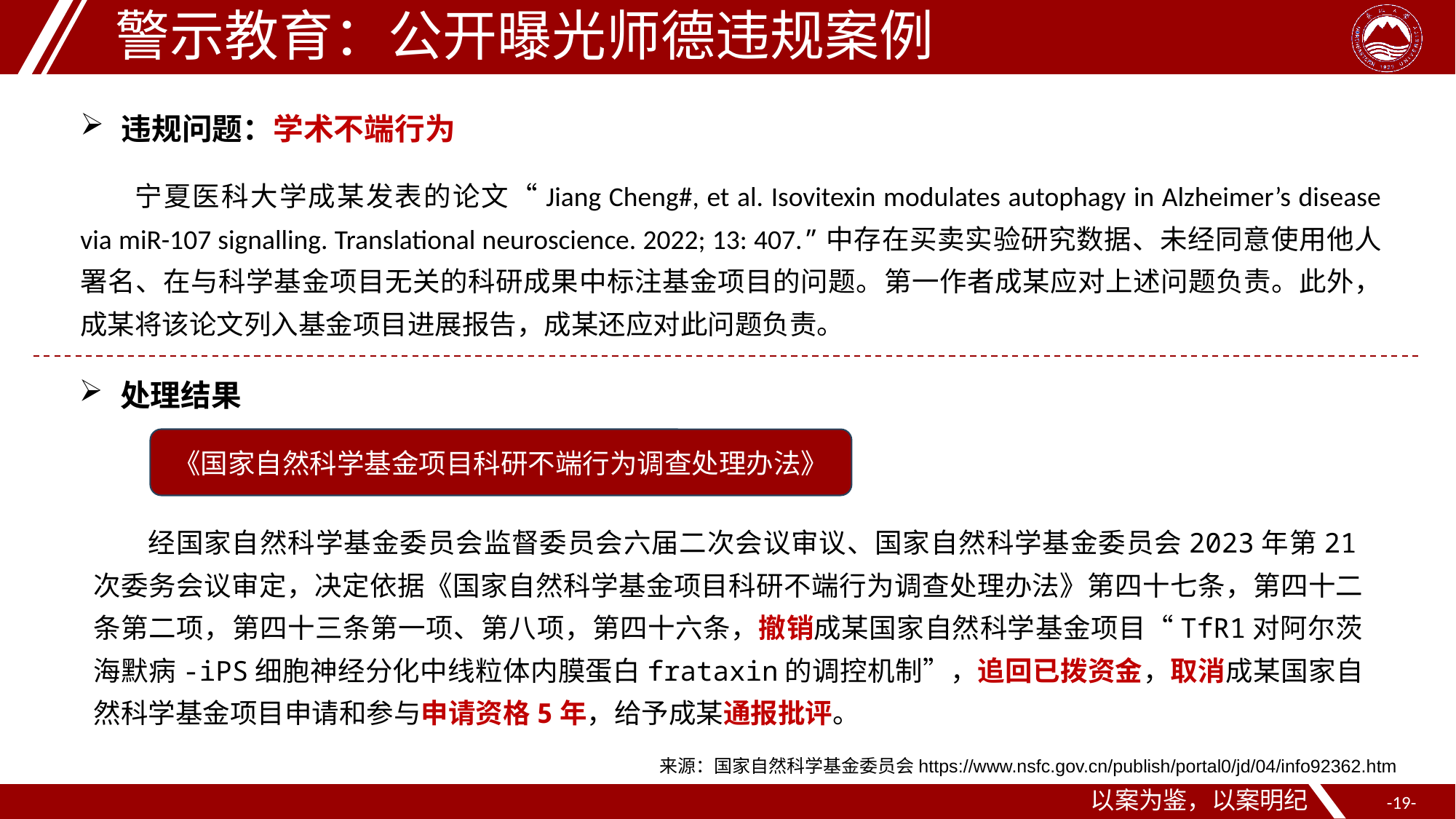

警示教育：公开曝光师德违规案例
违规问题：学术不端行为
宁夏医科大学成某发表的论文“Jiang Cheng#, et al. Isovitexin modulates autophagy in Alzheimer’s disease via miR-107 signalling. Translational neuroscience. 2022; 13: 407.”中存在买卖实验研究数据、未经同意使用他人署名、在与科学基金项目无关的科研成果中标注基金项目的问题。第一作者成某应对上述问题负责。此外，成某将该论文列入基金项目进展报告，成某还应对此问题负责。
处理结果
《国家自然科学基金项目科研不端行为调查处理办法》
经国家自然科学基金委员会监督委员会六届二次会议审议、国家自然科学基金委员会2023年第21次委务会议审定，决定依据《国家自然科学基金项目科研不端行为调查处理办法》第四十七条，第四十二条第二项，第四十三条第一项、第八项，第四十六条，撤销成某国家自然科学基金项目“TfR1对阿尔茨海默病-iPS细胞神经分化中线粒体内膜蛋白frataxin的调控机制”，追回已拨资金，取消成某国家自然科学基金项目申请和参与申请资格5年，给予成某通报批评。
来源：国家自然科学基金委员会https://www.nsfc.gov.cn/publish/portal0/jd/04/info92362.htm
以案为鉴，以案明纪
-19-